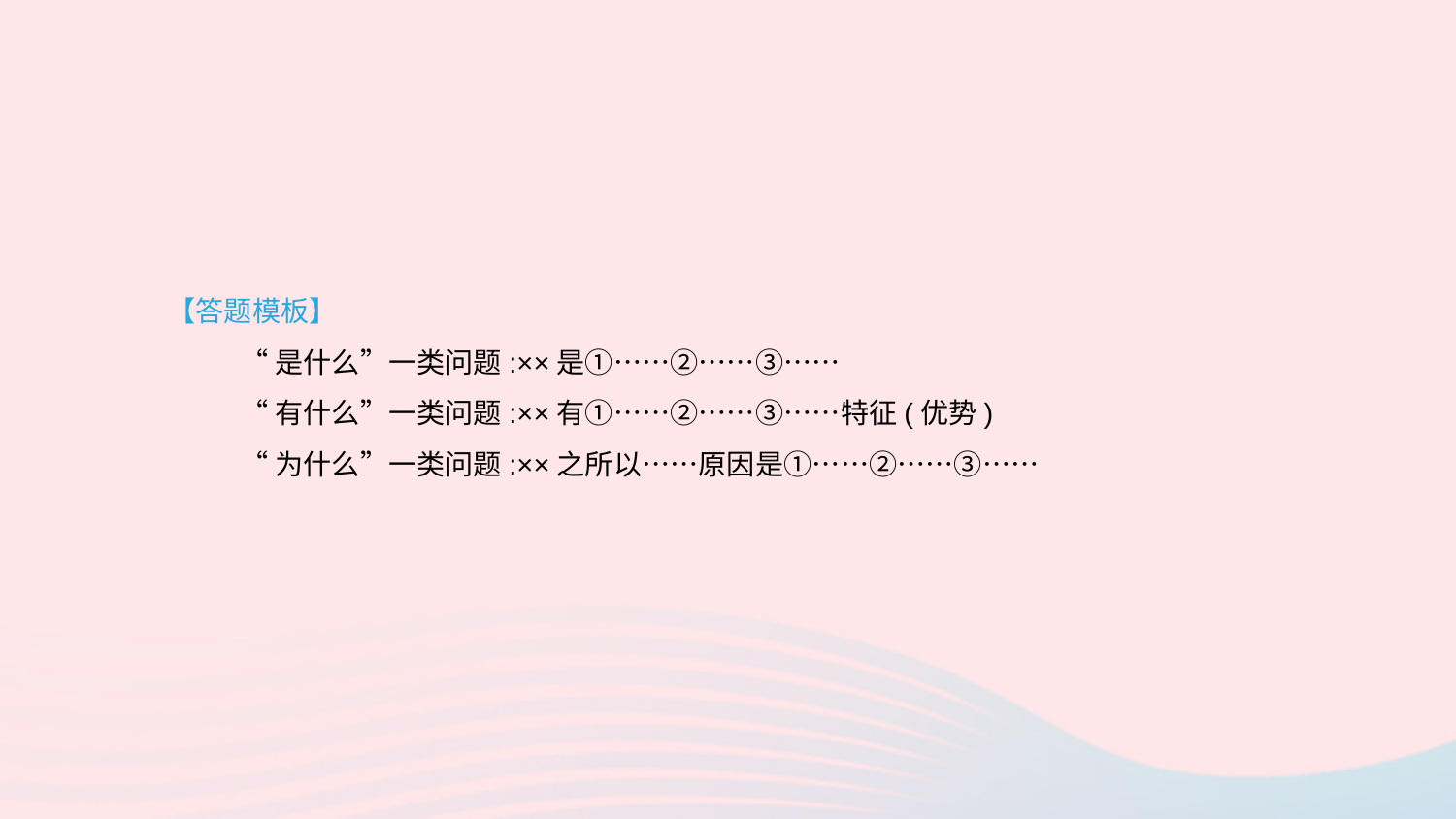

【答题模板】
“是什么”一类问题:××是①……②……③……
“有什么”一类问题:××有①……②……③……特征(优势)
“为什么”一类问题:××之所以……原因是①……②……③……